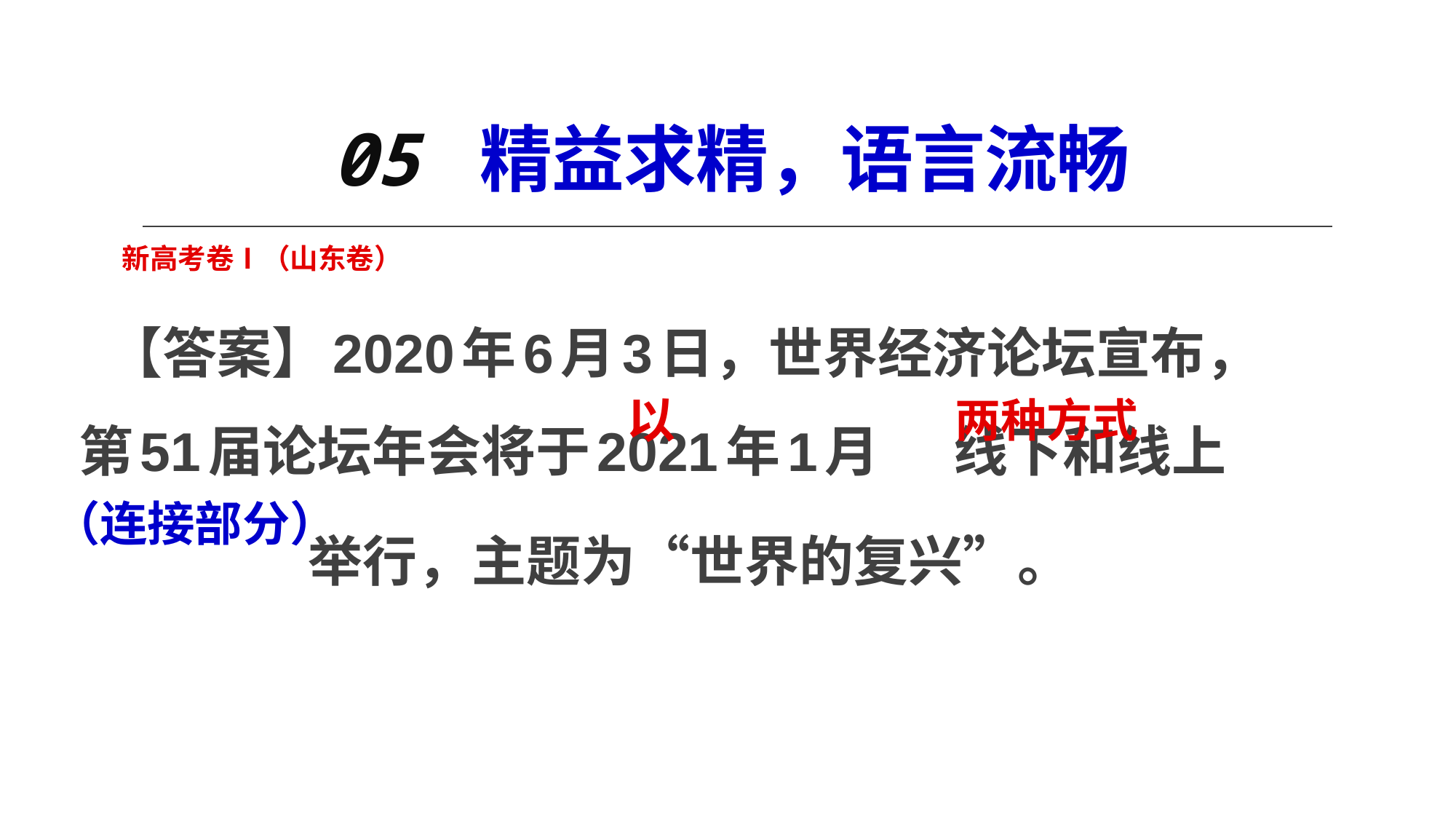

# 05 精益求精，语言流畅
         新高考卷Ⅰ（山东卷）
   【答案】2020年6月3日，世界经济论坛宣布，第51届论坛年会将于2021年1月      线下和线上
                  举行，主题为“世界的复兴”。

以
两种方式
（连接部分）